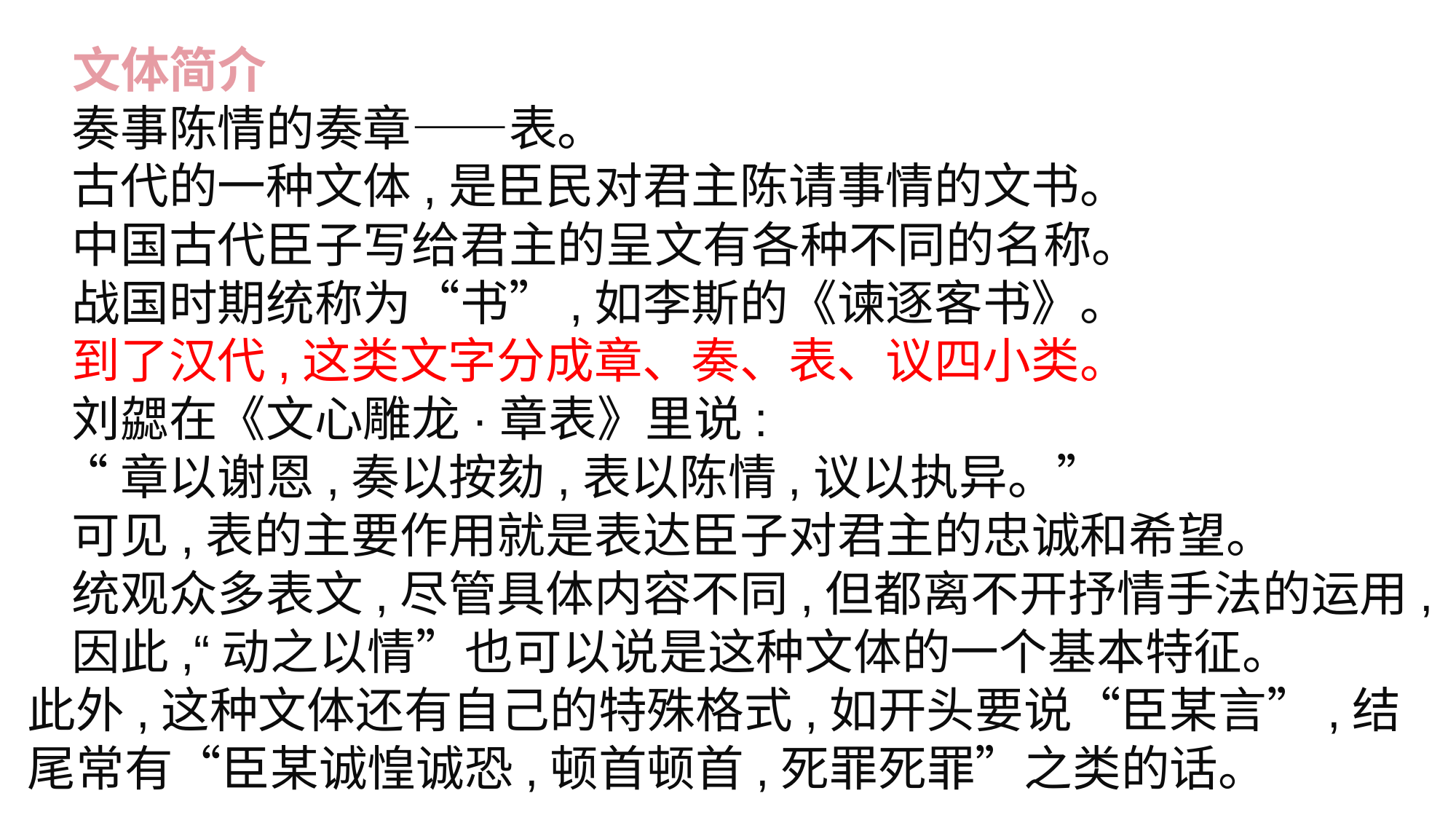

文体简介
   奏事陈情的奏章——表。
   古代的一种文体,是臣民对君主陈请事情的文书。
   中国古代臣子写给君主的呈文有各种不同的名称。
   战国时期统称为“书”,如李斯的《谏逐客书》。
   到了汉代,这类文字分成章、奏、表、议四小类。
   刘勰在《文心雕龙·章表》里说:
   “章以谢恩,奏以按劾,表以陈情,议以执异。”
   可见,表的主要作用就是表达臣子对君主的忠诚和希望。
   统观众多表文,尽管具体内容不同,但都离不开抒情手法的运用,
   因此,“动之以情”也可以说是这种文体的一个基本特征。
此外,这种文体还有自己的特殊格式,如开头要说“臣某言”,结尾常有“臣某诚惶诚恐,顿首顿首,死罪死罪”之类的话。